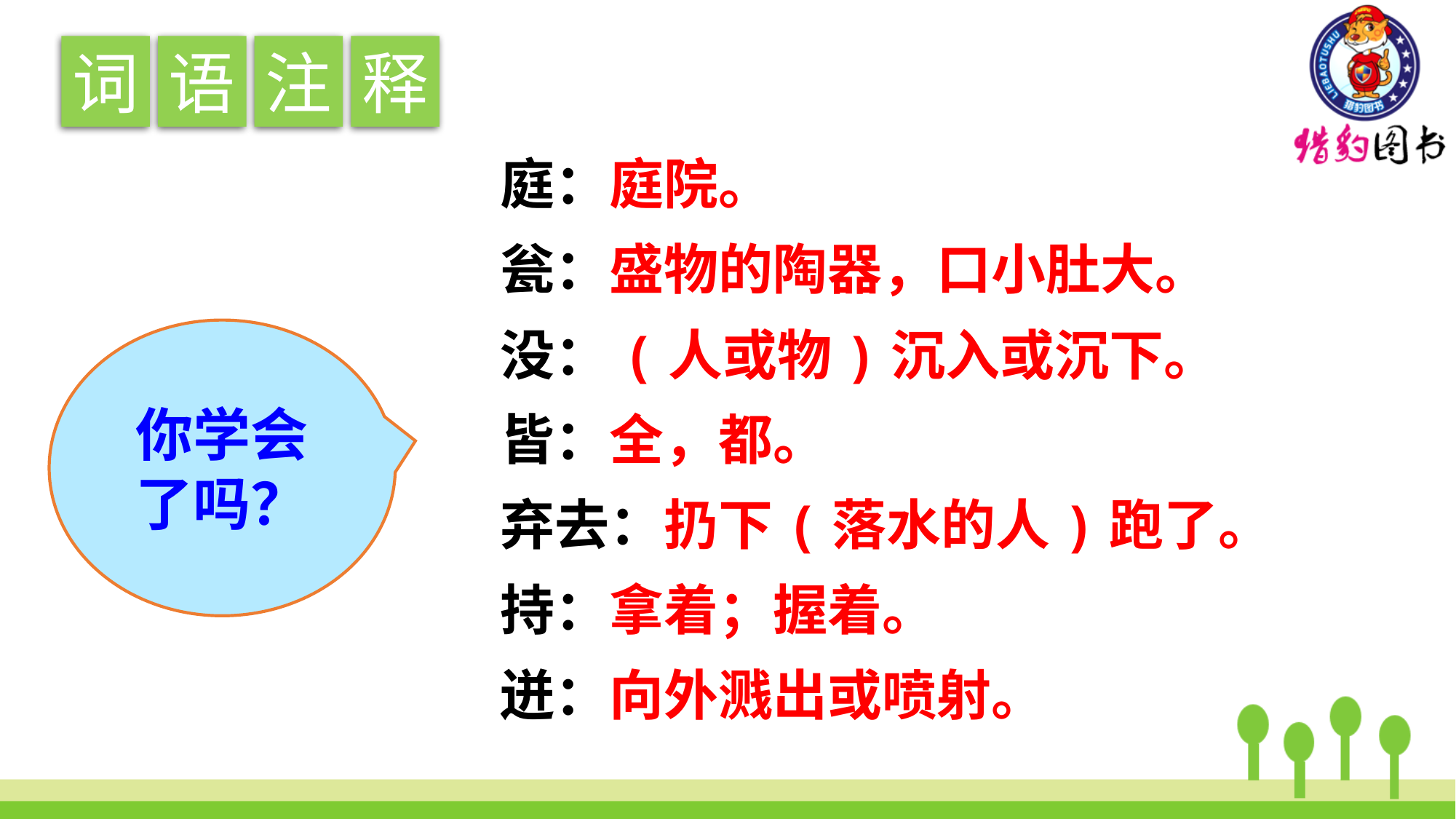

词
语
注
释
庭：庭院。
瓮：盛物的陶器，口小肚大。
没：(人或物)沉入或沉下。
皆：全，都。
弃去：扔下(落水的人)跑了。
持：拿着；握着。
迸：向外溅出或喷射。
你学会
了吗？